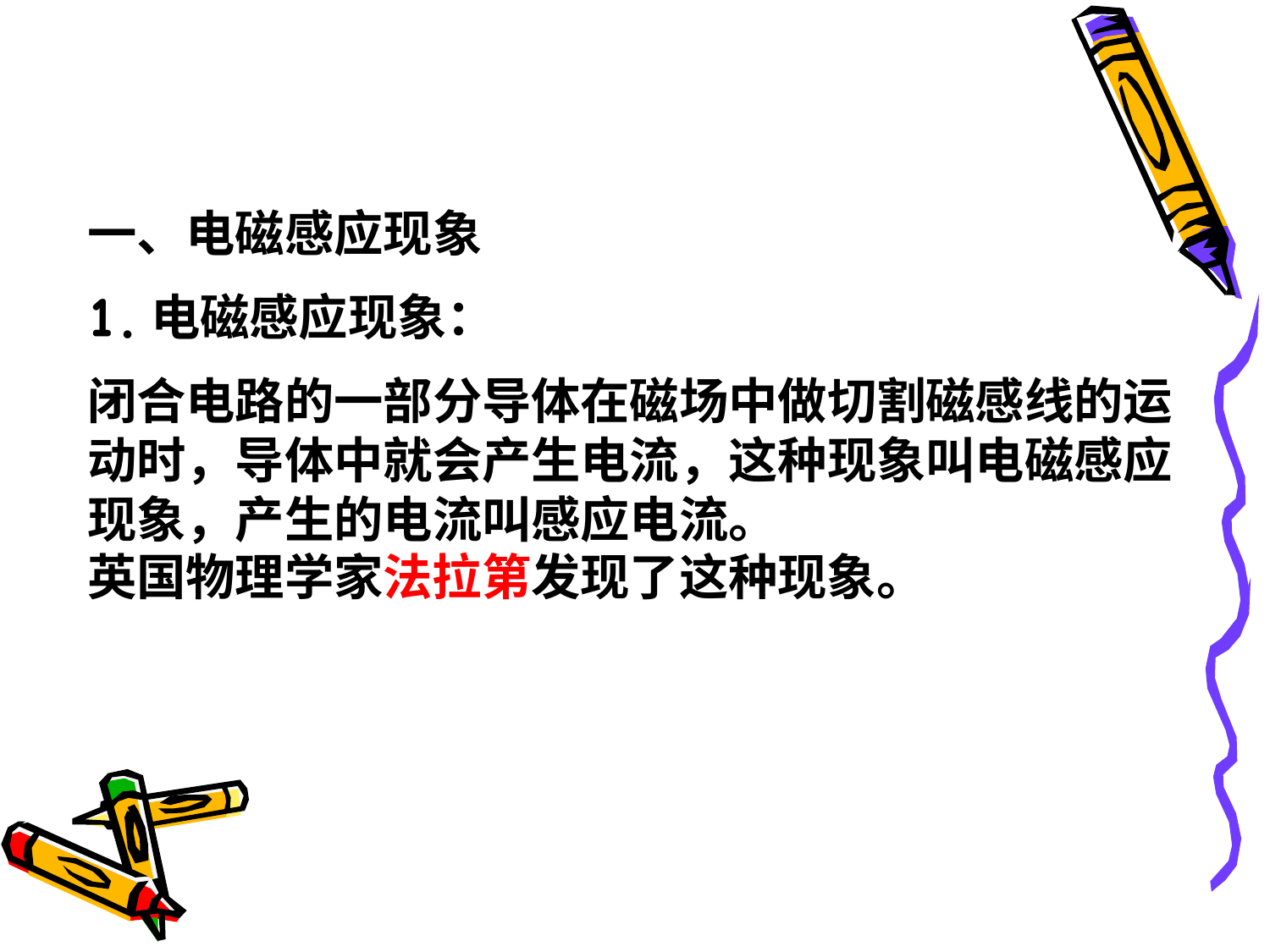

一、电磁感应现象
1.电磁感应现象：
闭合电路的一部分导体在磁场中做切割磁感线的运动时，导体中就会产生电流，这种现象叫电磁感应现象，产生的电流叫感应电流。
英国物理学家法拉第发现了这种现象。